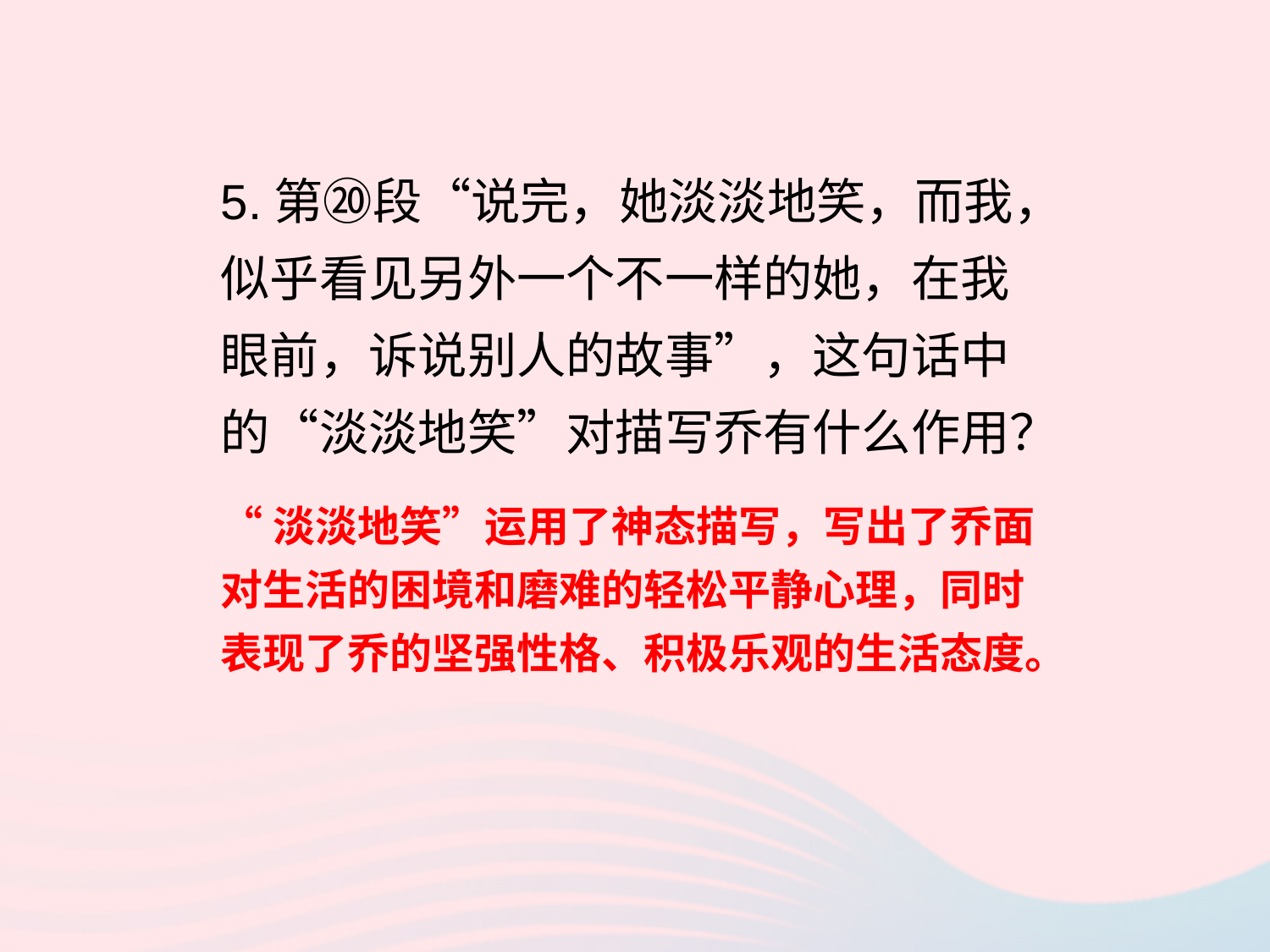

5.第⑳段“说完，她淡淡地笑，而我，似乎看见另外一个不一样的她，在我眼前，诉说别人的故事”，这句话中的“淡淡地笑”对描写乔有什么作用？
“淡淡地笑”运用了神态描写，写出了乔面对生活的困境和磨难的轻松平静心理，同时表现了乔的坚强性格、积极乐观的生活态度。